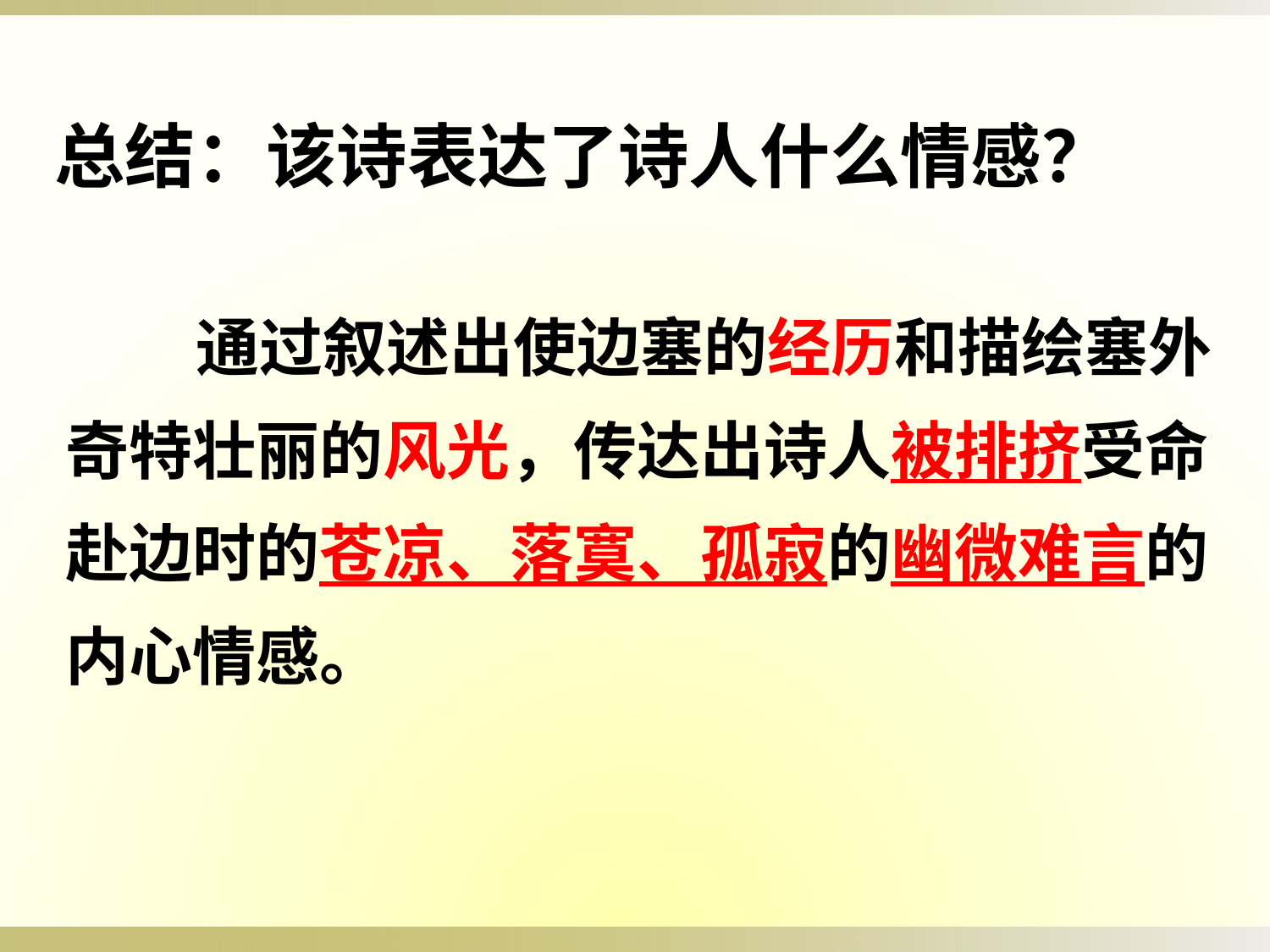

总结：该诗表达了诗人什么情感？
        通过叙述出使边塞的经历和描绘塞外奇特壮丽的风光，传达出诗人被排挤受命赴边时的苍凉、落寞、孤寂的幽微难言的内心情感。